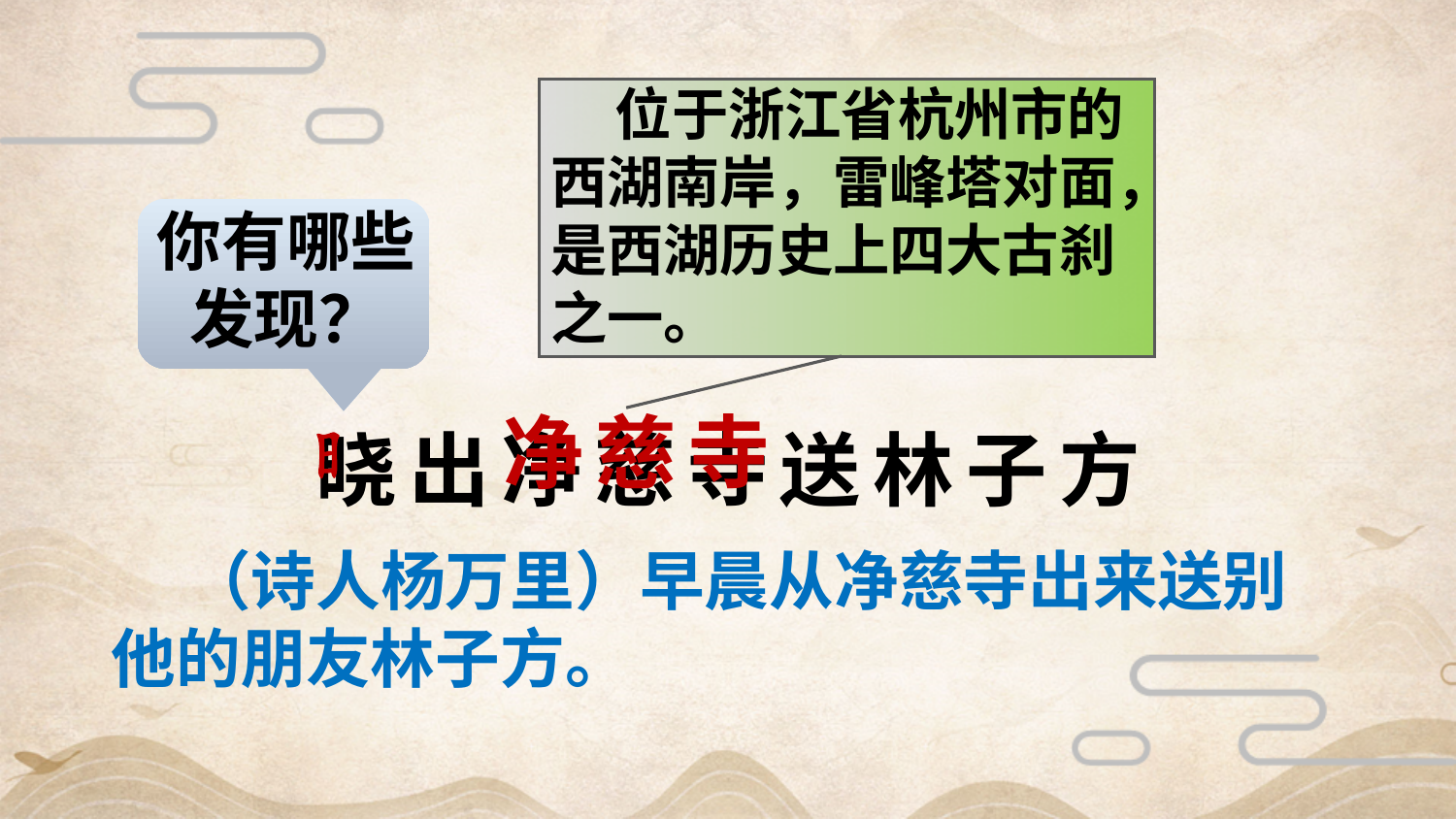

位于浙江省杭州市的西湖南岸，雷峰塔对面，是西湖历史上四大古刹之一。
你有哪些发现？
晓出净慈寺送林子方
净慈寺

    （诗人杨万里）早晨从净慈寺出来送别他的朋友林子方。